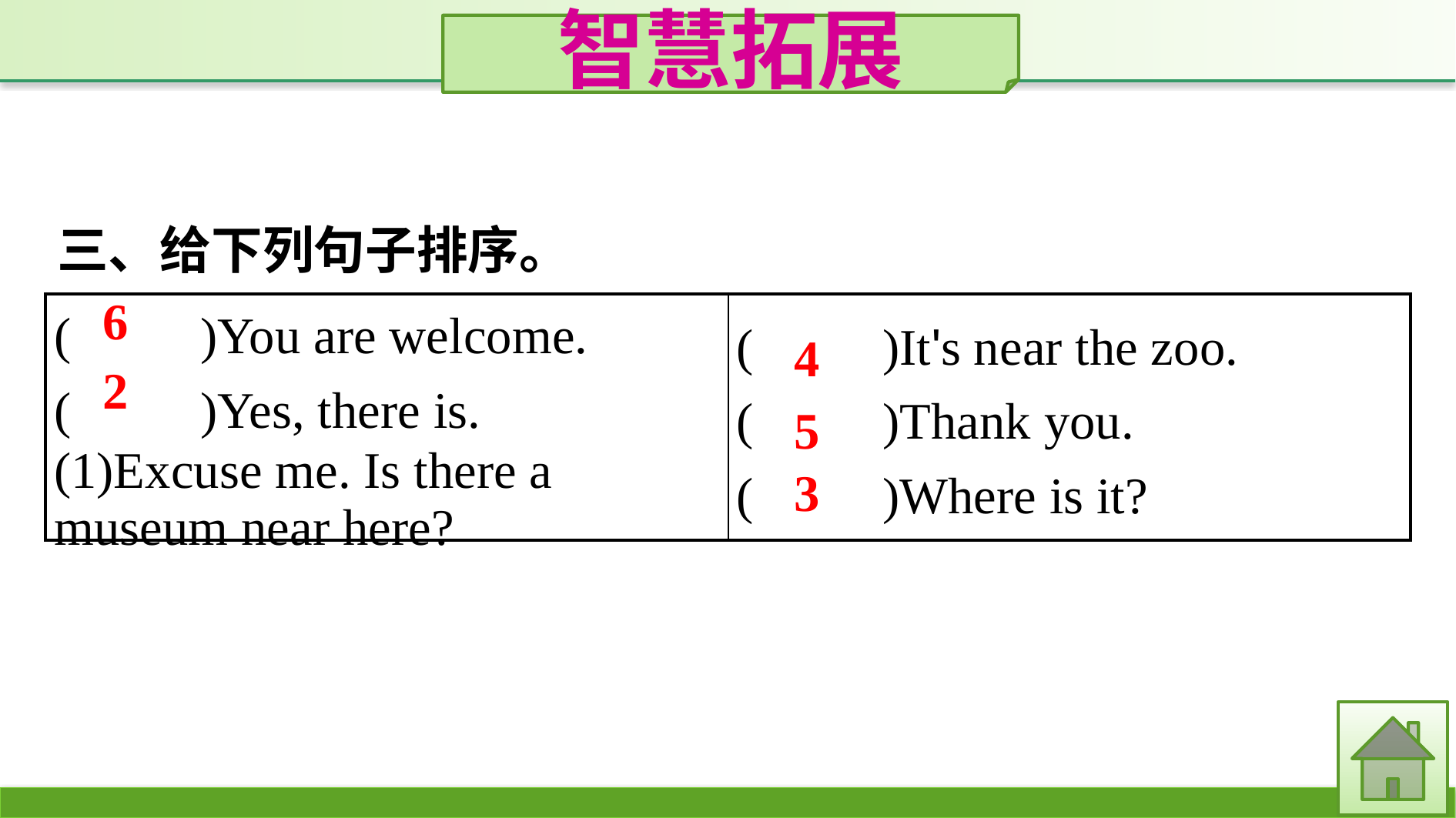

智慧拓展
三、给下列句子排序。
6
| (　　)You are welcome. (　　)Yes, there is. (1)Excuse me. Is there a museum near here? | (　　)It's near the zoo. (　　)Thank you. (　　)Where is it? |
| --- | --- |
4
2
5
3